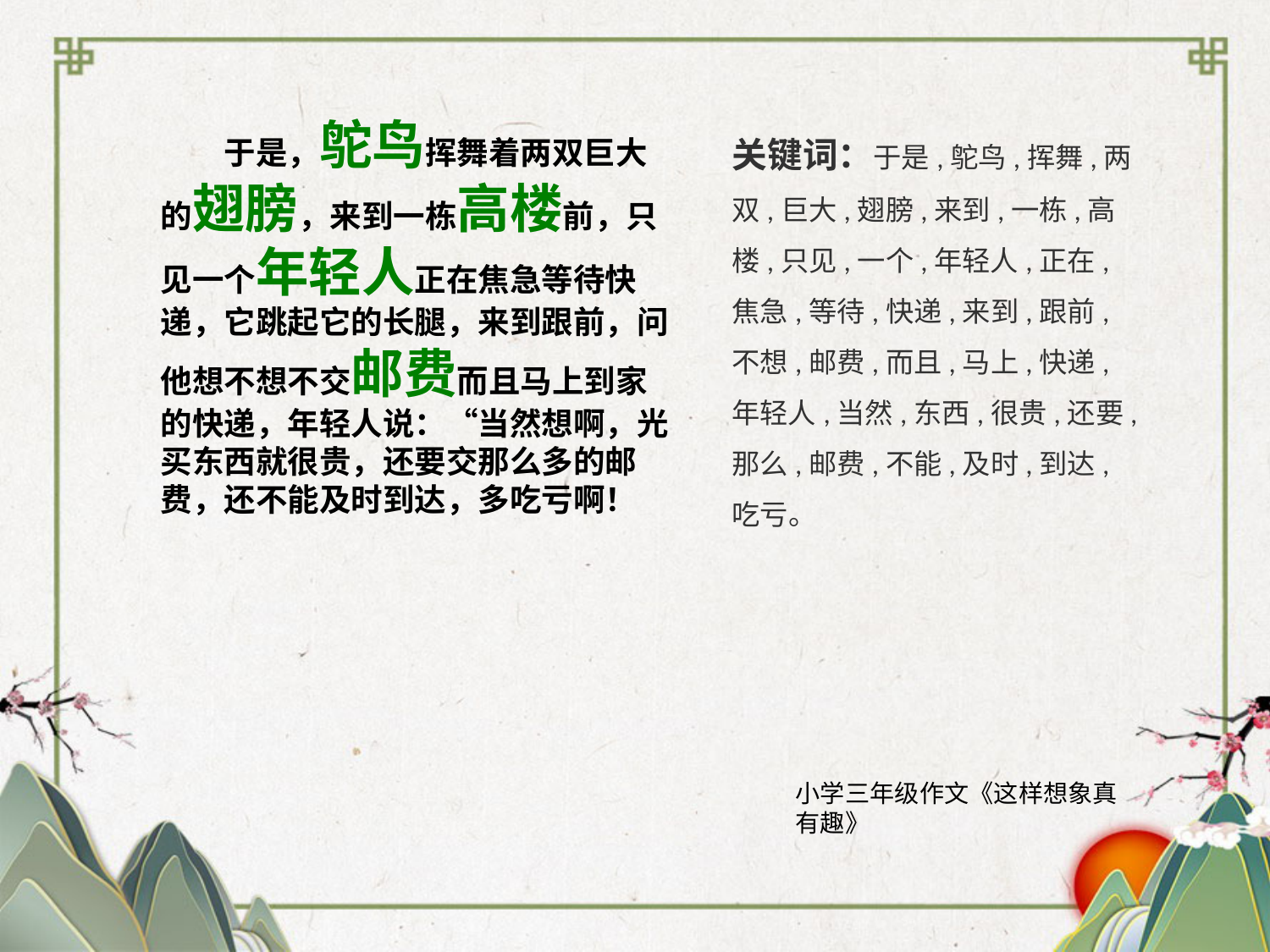

于是，鸵鸟挥舞着两双巨大的翅膀，来到一栋高楼前，只见一个年轻人正在焦急等待快递，它跳起它的长腿，来到跟前，问他想不想不交邮费而且马上到家的快递，年轻人说：“当然想啊，光买东西就很贵，还要交那么多的邮费，还不能及时到达，多吃亏啊！
关键词：于是,鸵鸟,挥舞,两双,巨大,翅膀,来到,一栋,高楼,只见,一个,年轻人,正在,焦急,等待,快递,来到,跟前,不想,邮费,而且,马上,快递,年轻人,当然,东西,很贵,还要,那么,邮费,不能,及时,到达,吃亏。
小学三年级作文《这样想象真有趣》